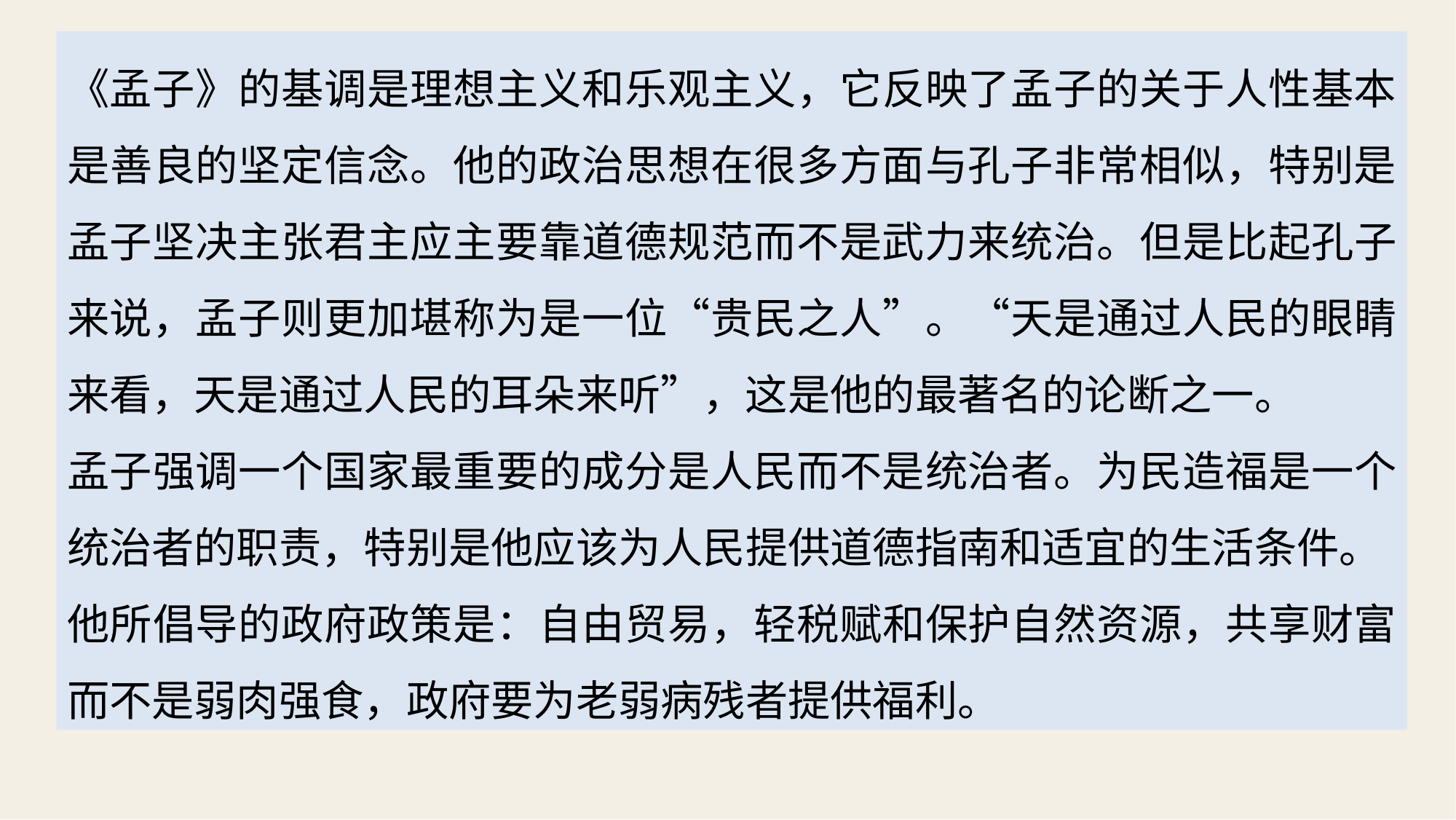

《孟子》的基调是理想主义和乐观主义，它反映了孟子的关于人性基本是善良的坚定信念。他的政治思想在很多方面与孔子非常相似，特别是孟子坚决主张君主应主要靠道德规范而不是武力来统治。但是比起孔子来说，孟子则更加堪称为是一位“贵民之人”。“天是通过人民的眼睛来看，天是通过人民的耳朵来听”，这是他的最著名的论断之一。
孟子强调一个国家最重要的成分是人民而不是统治者。为民造福是一个统治者的职责，特别是他应该为人民提供道德指南和适宜的生活条件。
他所倡导的政府政策是：自由贸易，轻税赋和保护自然资源，共享财富而不是弱肉强食，政府要为老弱病残者提供福利。